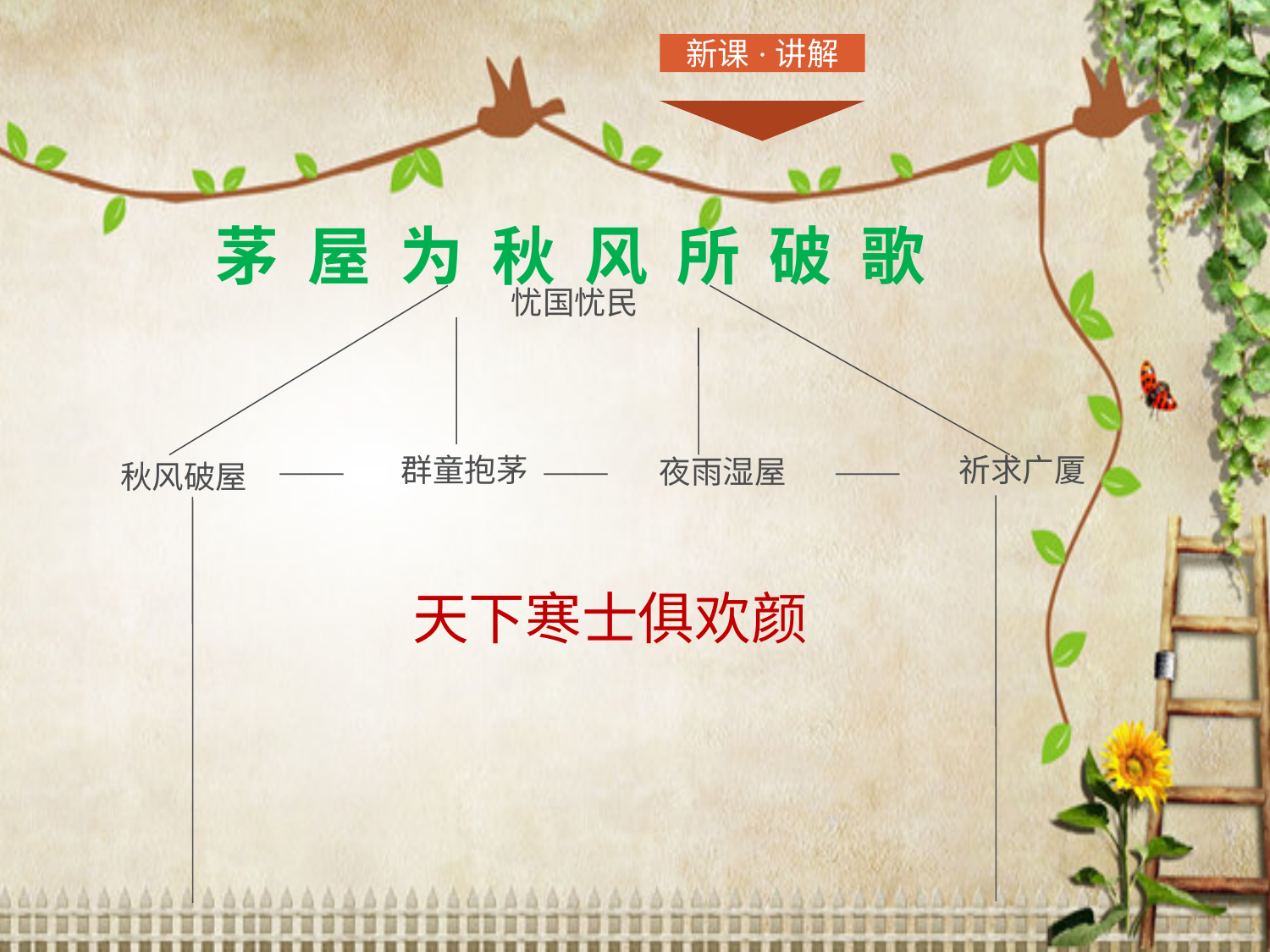

新课·讲解

茅  屋  为  秋  风  所  破  歌
忧国忧民

祈求广厦
——
群童抱茅
——
——
夜雨湿屋
秋风破屋

天下寒士俱欢颜